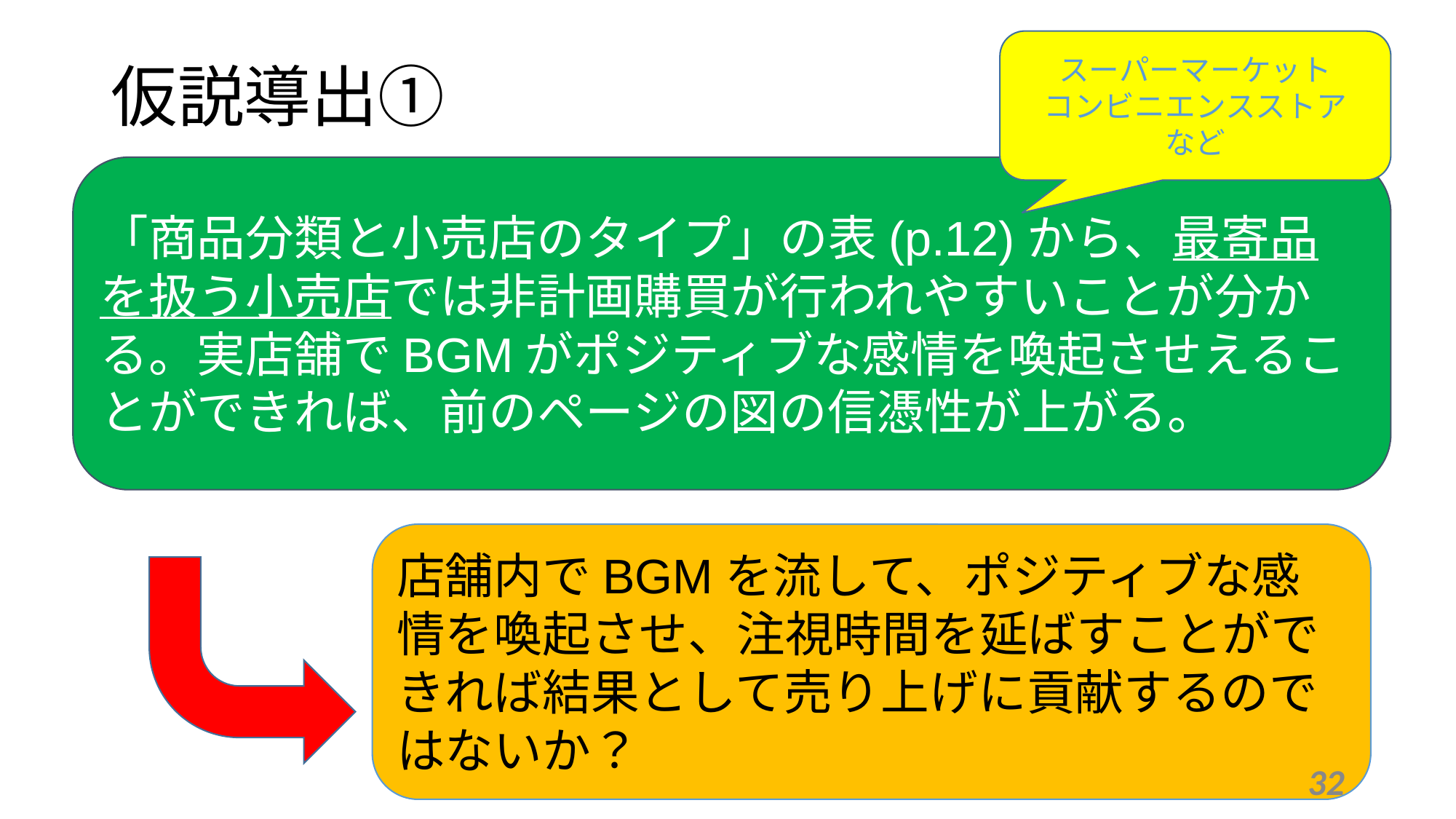

# 仮説導出①
スーパーマーケット
コンビニエンスストア
など
「商品分類と小売店のタイプ」の表(p.12)から、最寄品を扱う小売店では非計画購買が行われやすいことが分かる。実店舗でBGMがポジティブな感情を喚起させえることができれば、前のページの図の信憑性が上がる。
店舗内でBGMを流して、ポジティブな感情を喚起させ、注視時間を延ばすことができれば結果として売り上げに貢献するのではないか？

32